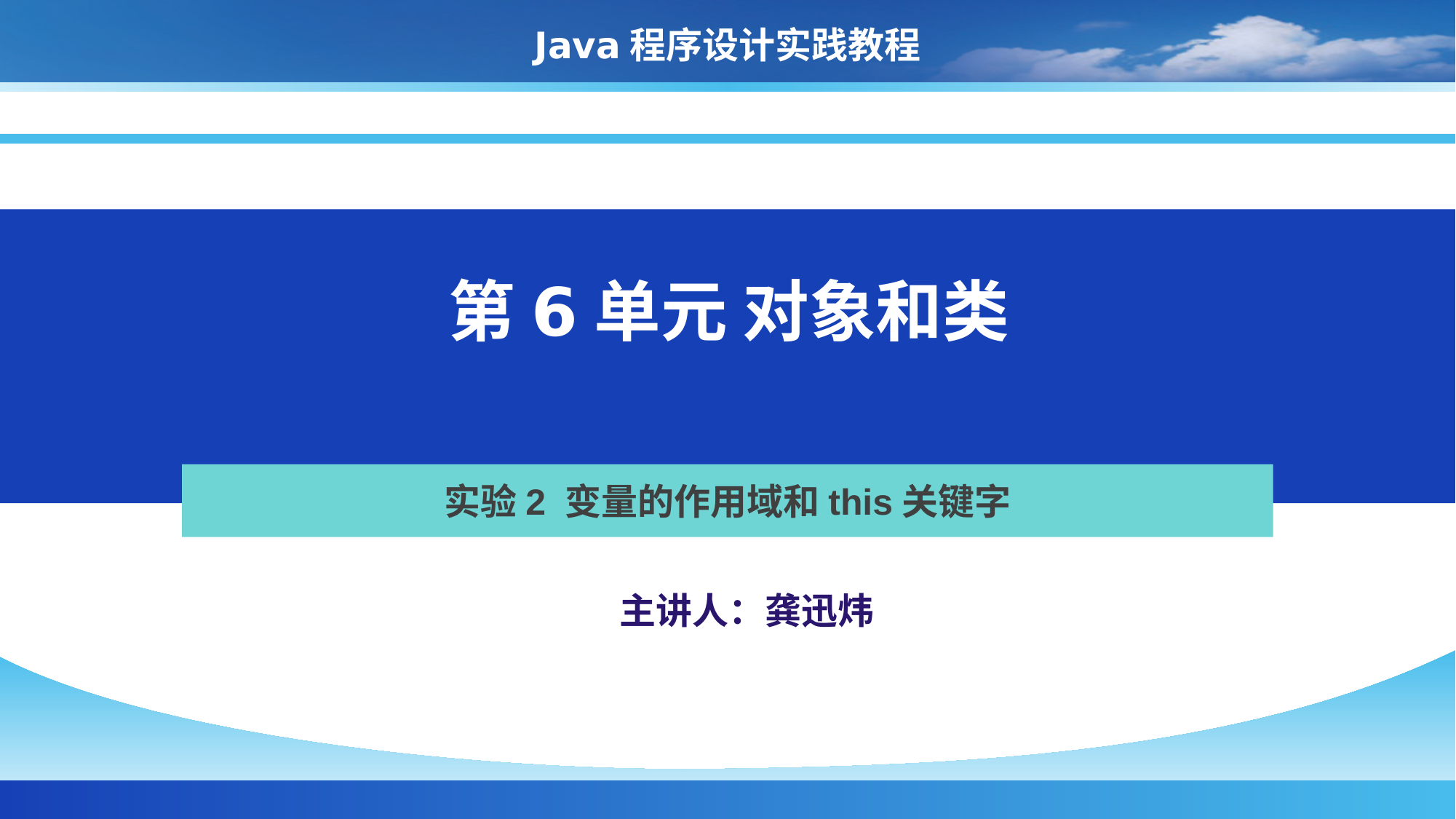

Java程序设计实践教程

#

第6单元 对象和类

实验2 变量的作用域和this关键字
主讲人：龚迅炜